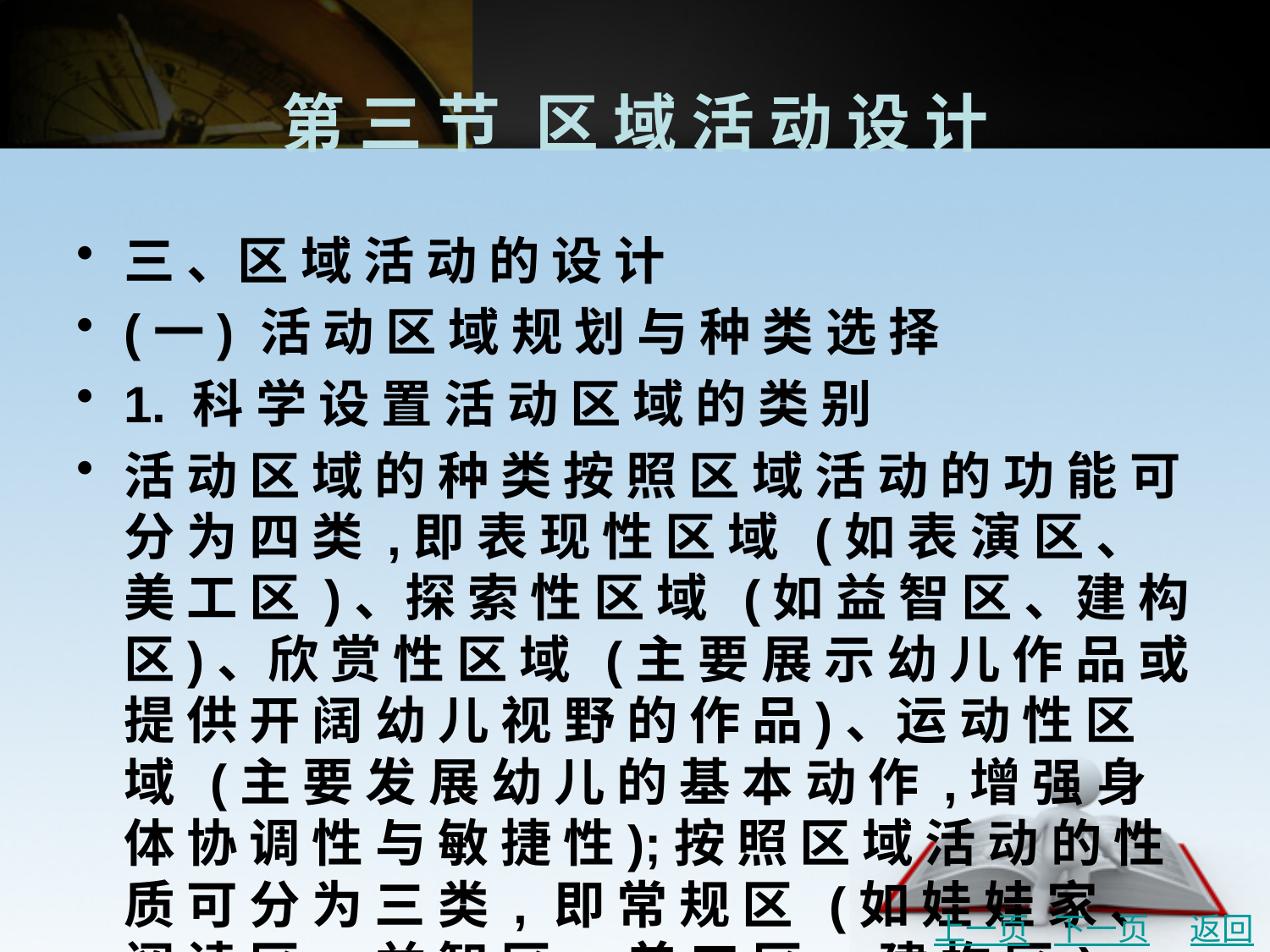

# 第 三 节	区 域 活 动 设 计
三 、区 域 活 动 的 设 计
(一) 活 动 区 域 规 划 与 种 类 选 择
1. 科 学 设 置 活 动 区 域 的 类 别
活 动 区 域 的 种 类 按 照 区 域 活 动 的 功 能 可 分 为 四 类 ,即 表 现 性 区 域  (如 表 演 区 、美 工 区 )、探 索 性 区 域  (如 益 智 区 、建 构 区)、欣 赏 性 区 域  (主 要 展 示 幼 儿 作 品 或 提 供 开 阔 幼 儿 视 野 的 作 品)、运 动 性 区 域  (主 要 发 展 幼 儿 的 基 本 动 作 ,增 强 身 体 协 调 性 与 敏 捷 性);按 照 区 域 活 动 的 性 质 可 分 为 三 类 , 即 常 规 区  (如 娃 娃 家 、 阅 读 区 、 益 智 区 、 美 工 区 、 建 构 区 )、 主 题 区 (将 主 题 活 动 的 内 容 迁 移 到 区 域 中 ,让 幼 儿 在 区 域 中 继 续 探 究)、特 色 区  (区 别 于 其 他 幼 儿 园 或 其 他 班 级 的 园 本 或 带 有 本 班 特 色 的 区 域 ); 按 照 五 大 领 域 , 可 分 为 运 动 健 康 区 、 社 会 交 往 区 、探 索 发 现 区 、阅 读 表 达 区 、欣 赏 创 作 区 ,并 可 在 五 项 区 域 中 再 继 续 细 化 。

上一页
下一页
返回